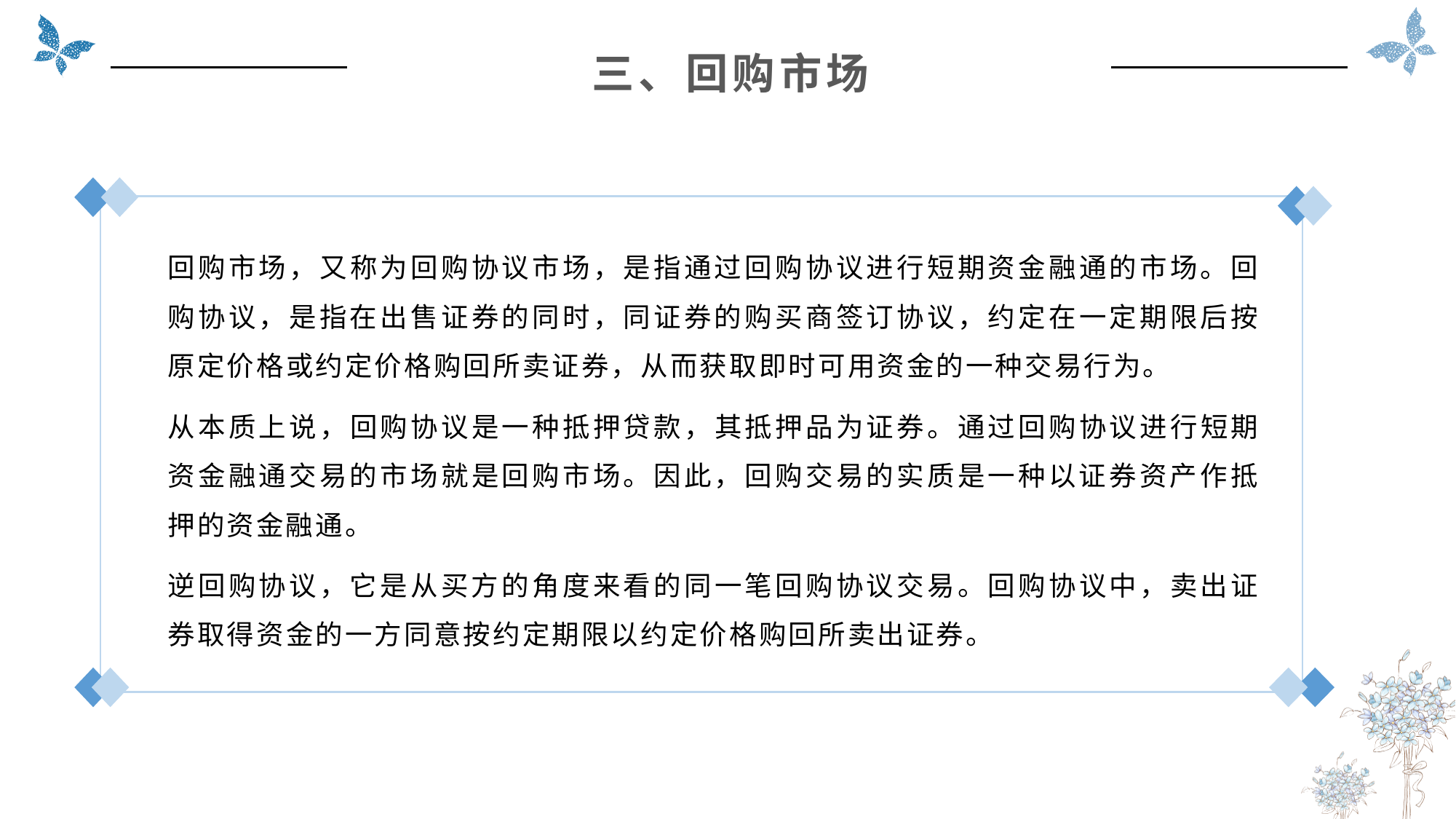

三、回购市场

回购市场，又称为回购协议市场，是指通过回购协议进行短期资金融通的市场。回购协议，是指在出售证券的同时，同证券的购买商签订协议，约定在一定期限后按原定价格或约定价格购回所卖证券，从而获取即时可用资金的一种交易行为。
从本质上说，回购协议是一种抵押贷款，其抵押品为证券。通过回购协议进行短期资金融通交易的市场就是回购市场。因此，回购交易的实质是一种以证券资产作抵押的资金融通。
逆回购协议，它是从买方的角度来看的同一笔回购协议交易。回购协议中，卖出证券取得资金的一方同意按约定期限以约定价格购回所卖出证券。